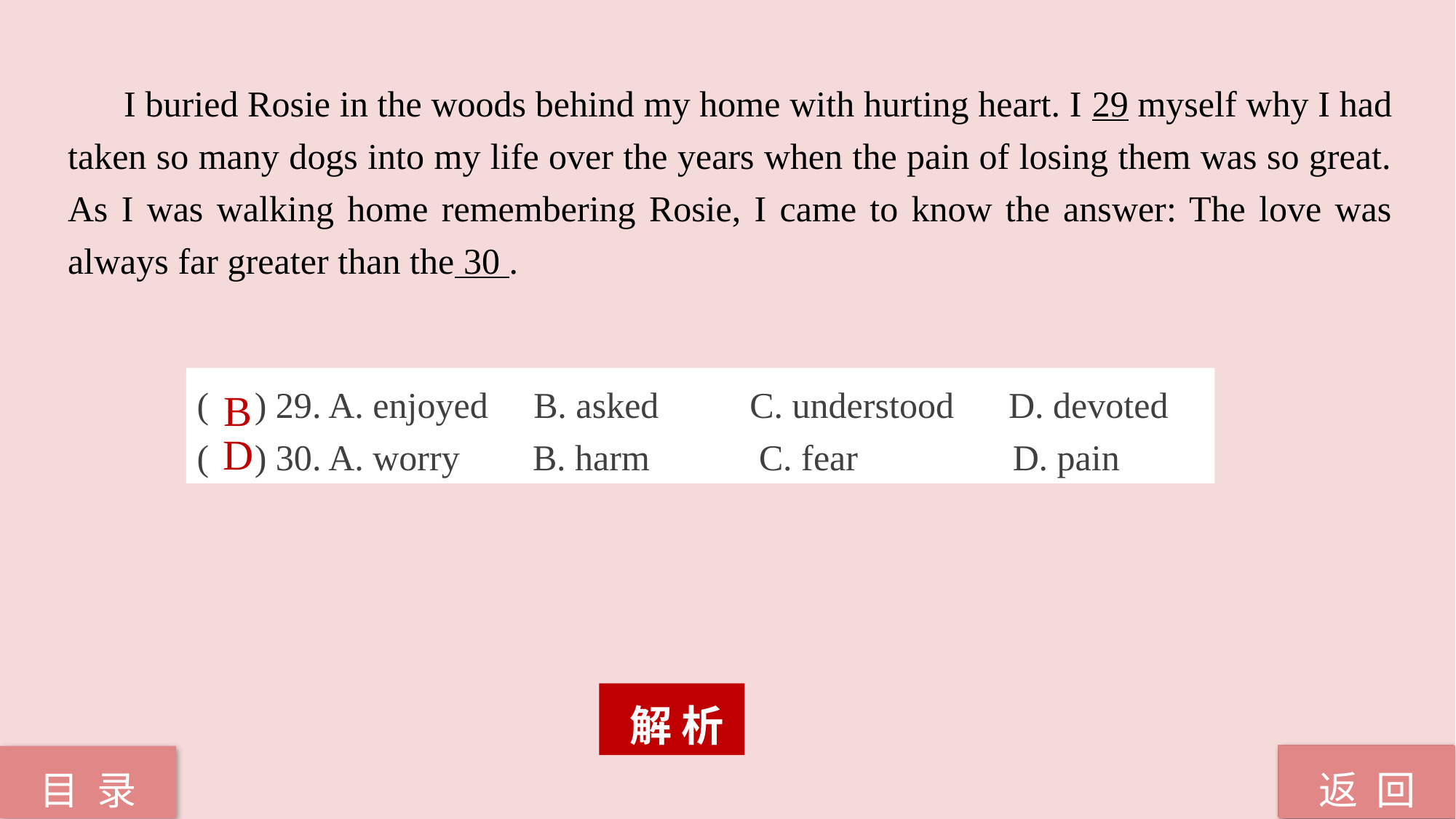

I buried Rosie in the woods behind my home with hurting heart. I 29 myself why I had
taken so many dogs into my life over the years when the pain of losing them was so great. As I was walking home remembering Rosie, I came to know the answer: The love was always far greater than the 30 .
(     ) 29. A. enjoyed     B. asked          C. understood      D. devoted
(     ) 30. A. worry        B. harm            C. fear                 D. pain
B
D
 解 析
返  回